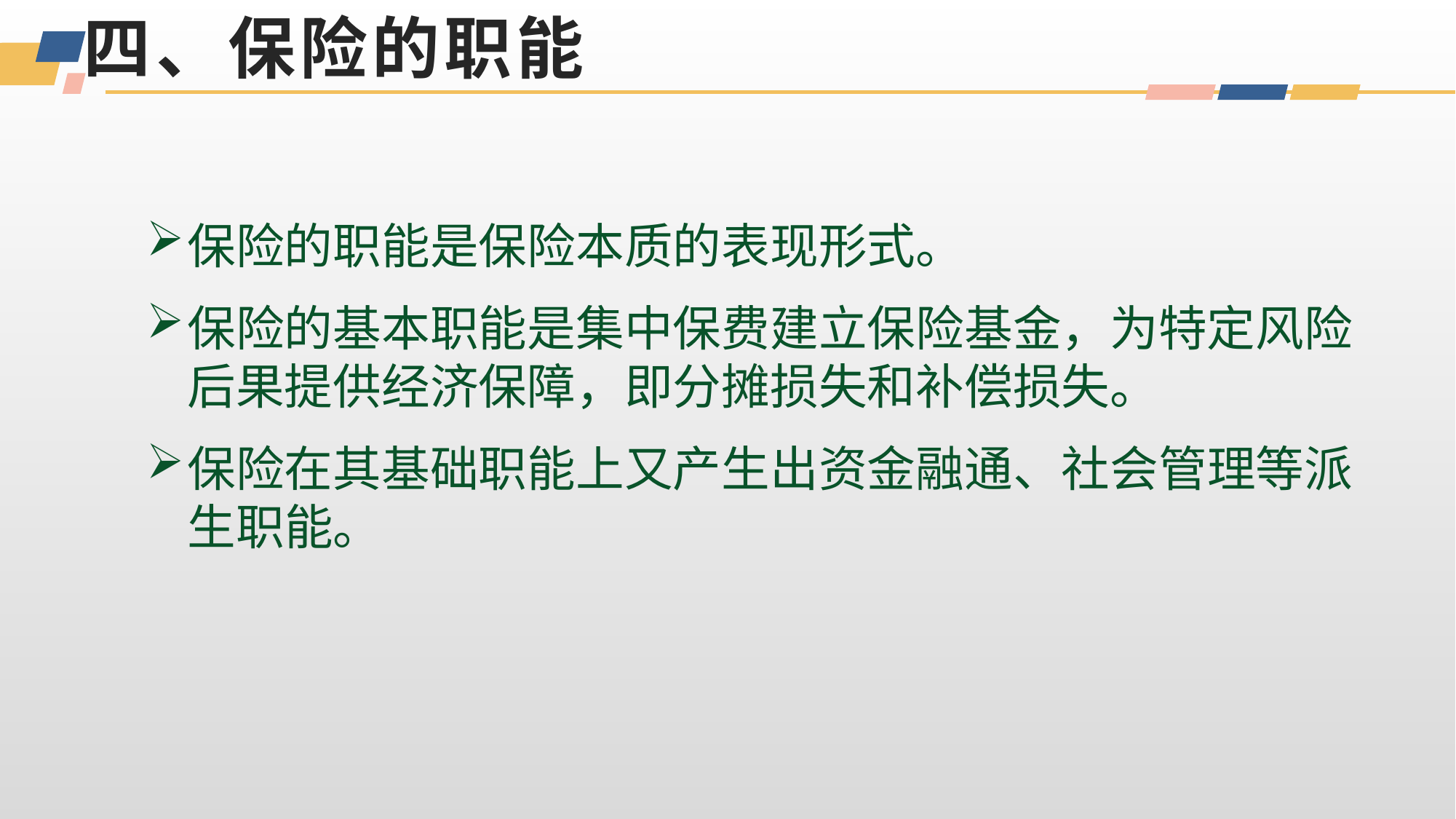

# 四、保险的职能

保险的职能是保险本质的表现形式。
保险的基本职能是集中保费建立保险基金，为特定风险后果提供经济保障，即分摊损失和补偿损失。
保险在其基础职能上又产生出资金融通、社会管理等派生职能。